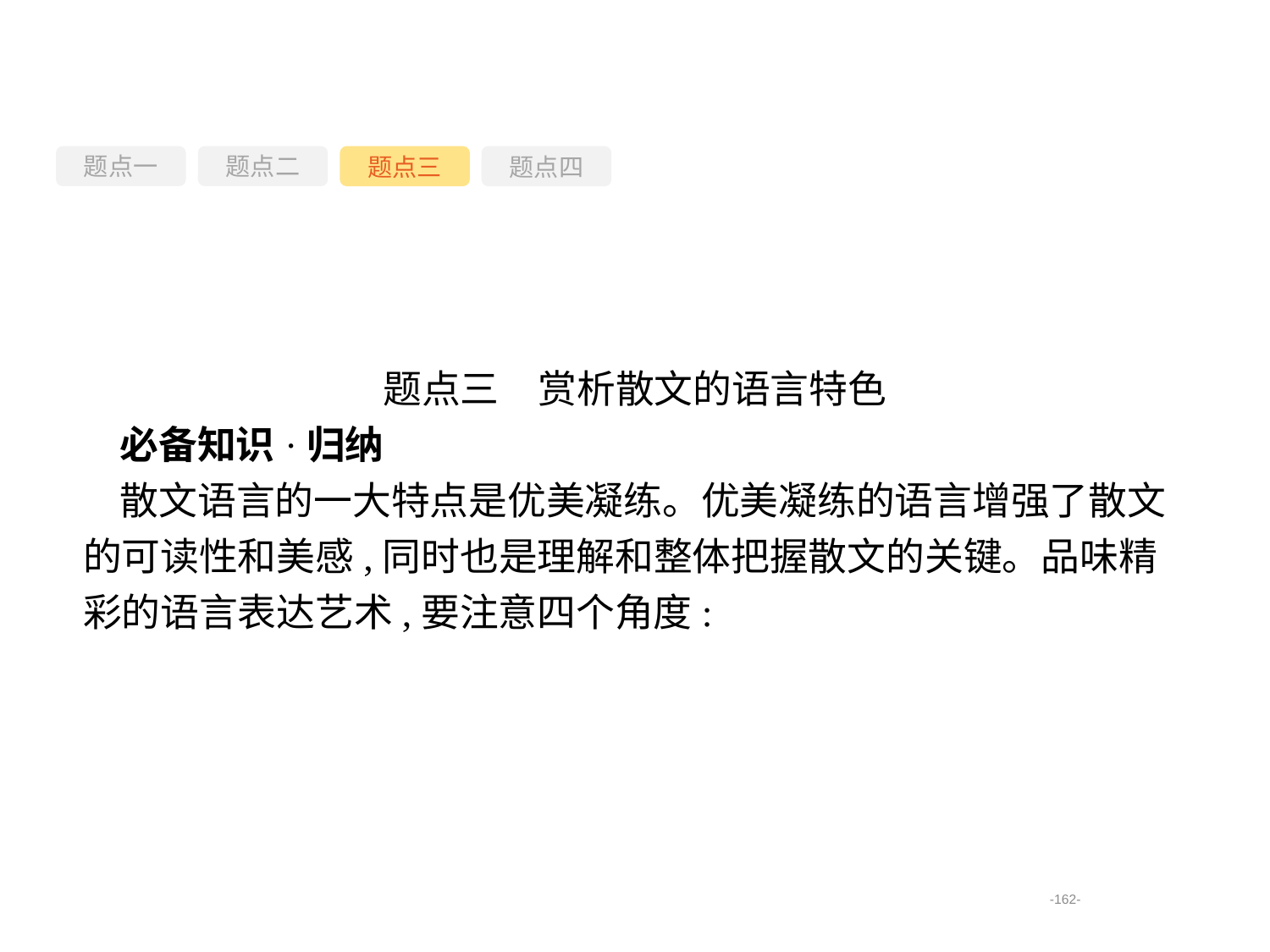

题点一
题点三
题点四
题点二
题点三　赏析散文的语言特色
必备知识·归纳
散文语言的一大特点是优美凝练。优美凝练的语言增强了散文的可读性和美感,同时也是理解和整体把握散文的关键。品味精彩的语言表达艺术,要注意四个角度:
-162-